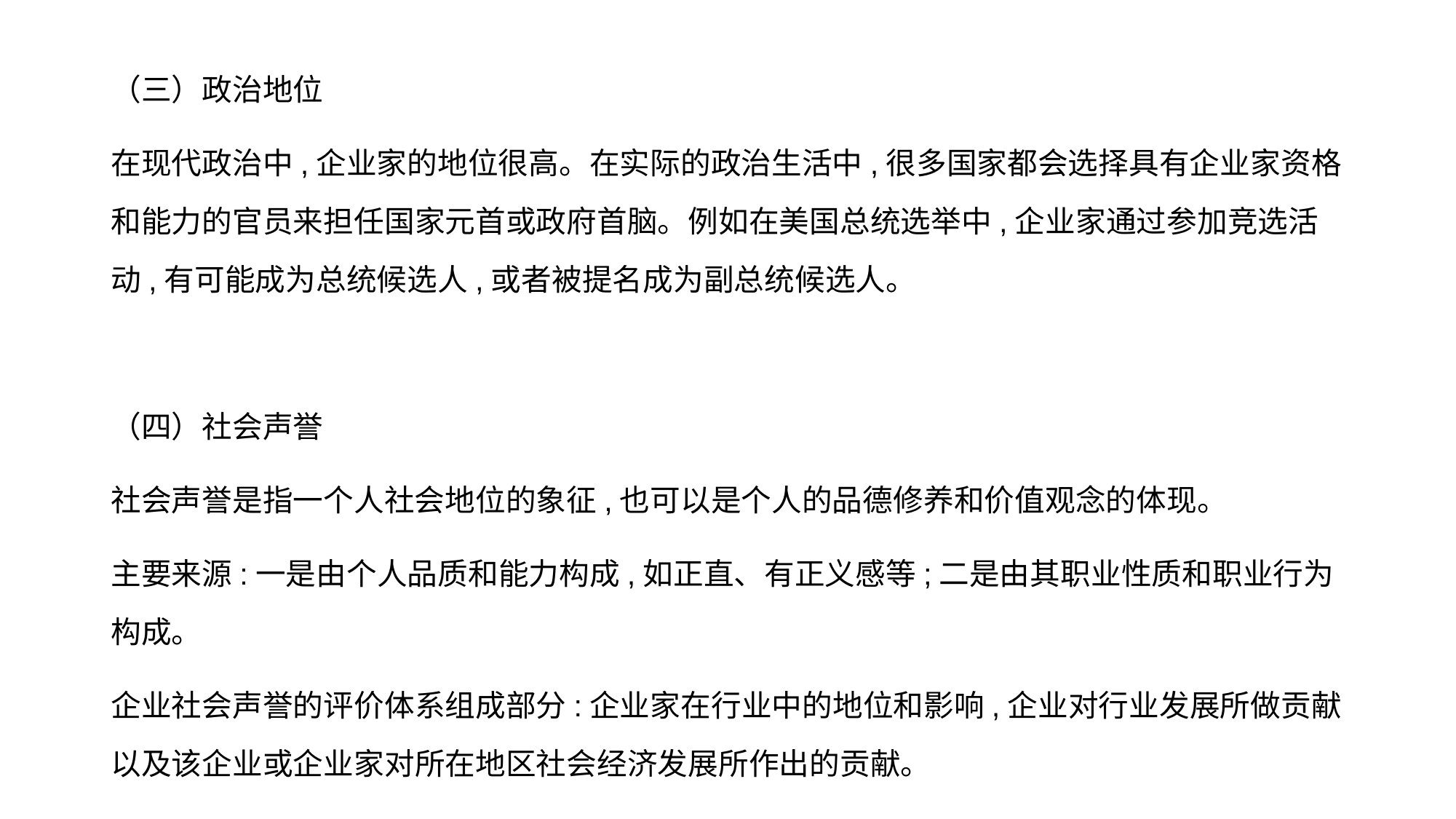

（三）政治地位
在现代政治中,企业家的地位很高。在实际的政治生活中,很多国家都会选择具有企业家资格和能力的官员来担任国家元首或政府首脑。例如在美国总统选举中,企业家通过参加竞选活动,有可能成为总统候选人,或者被提名成为副总统候选人。

（四）社会声誉
社会声誉是指一个人社会地位的象征,也可以是个人的品德修养和价值观念的体现。
主要来源:一是由个人品质和能力构成,如正直、有正义感等;二是由其职业性质和职业行为构成。
企业社会声誉的评价体系组成部分:企业家在行业中的地位和影响,企业对行业发展所做贡献以及该企业或企业家对所在地区社会经济发展所作出的贡献。